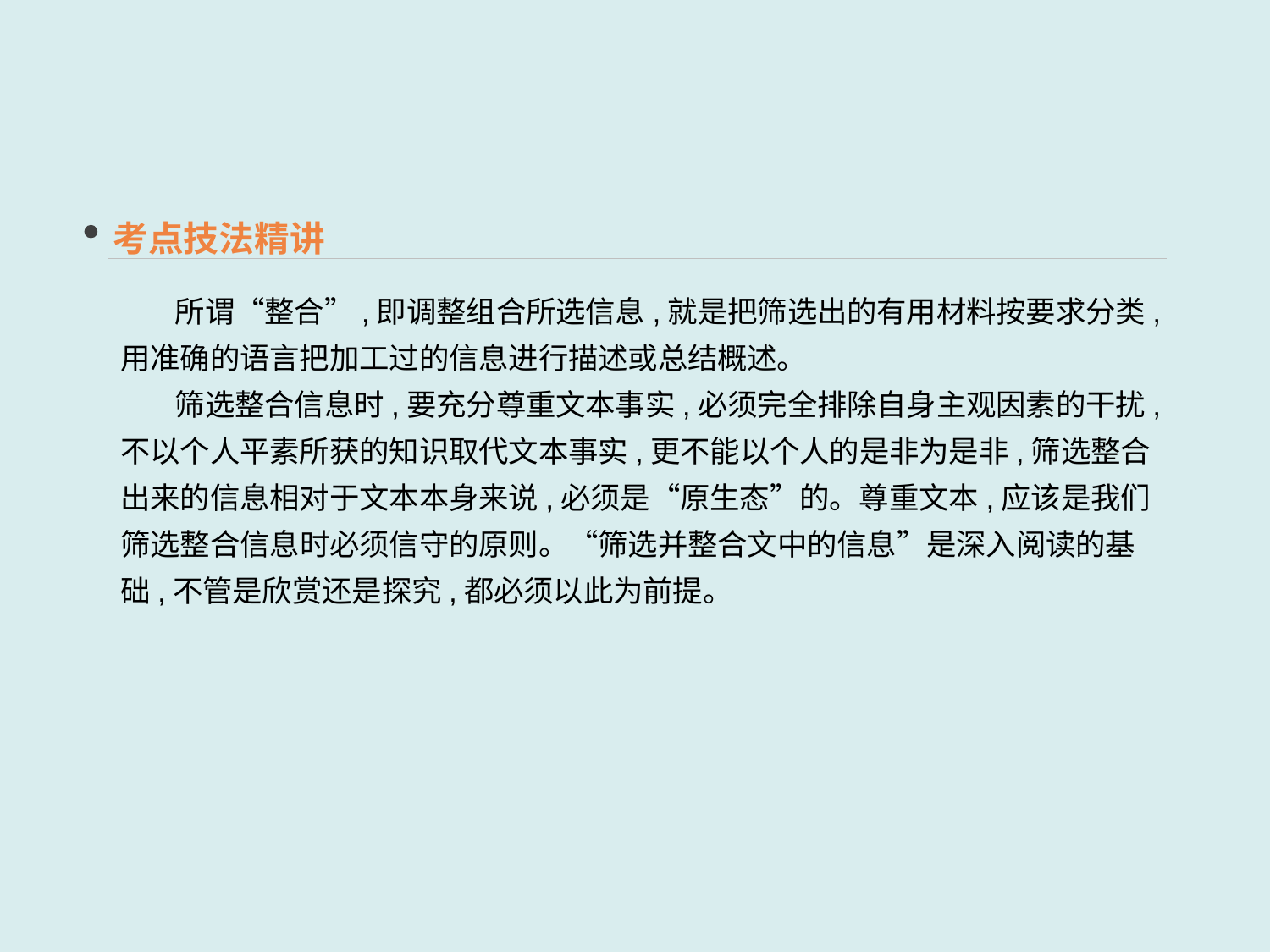

考点技法精讲

       所谓“整合”,即调整组合所选信息,就是把筛选出的有用材料按要求分类,用准确的语言把加工过的信息进行描述或总结概述。
       筛选整合信息时,要充分尊重文本事实,必须完全排除自身主观因素的干扰,不以个人平素所获的知识取代文本事实,更不能以个人的是非为是非,筛选整合出来的信息相对于文本本身来说,必须是“原生态”的。尊重文本,应该是我们筛选整合信息时必须信守的原则。“筛选并整合文中的信息”是深入阅读的基础,不管是欣赏还是探究,都必须以此为前提。